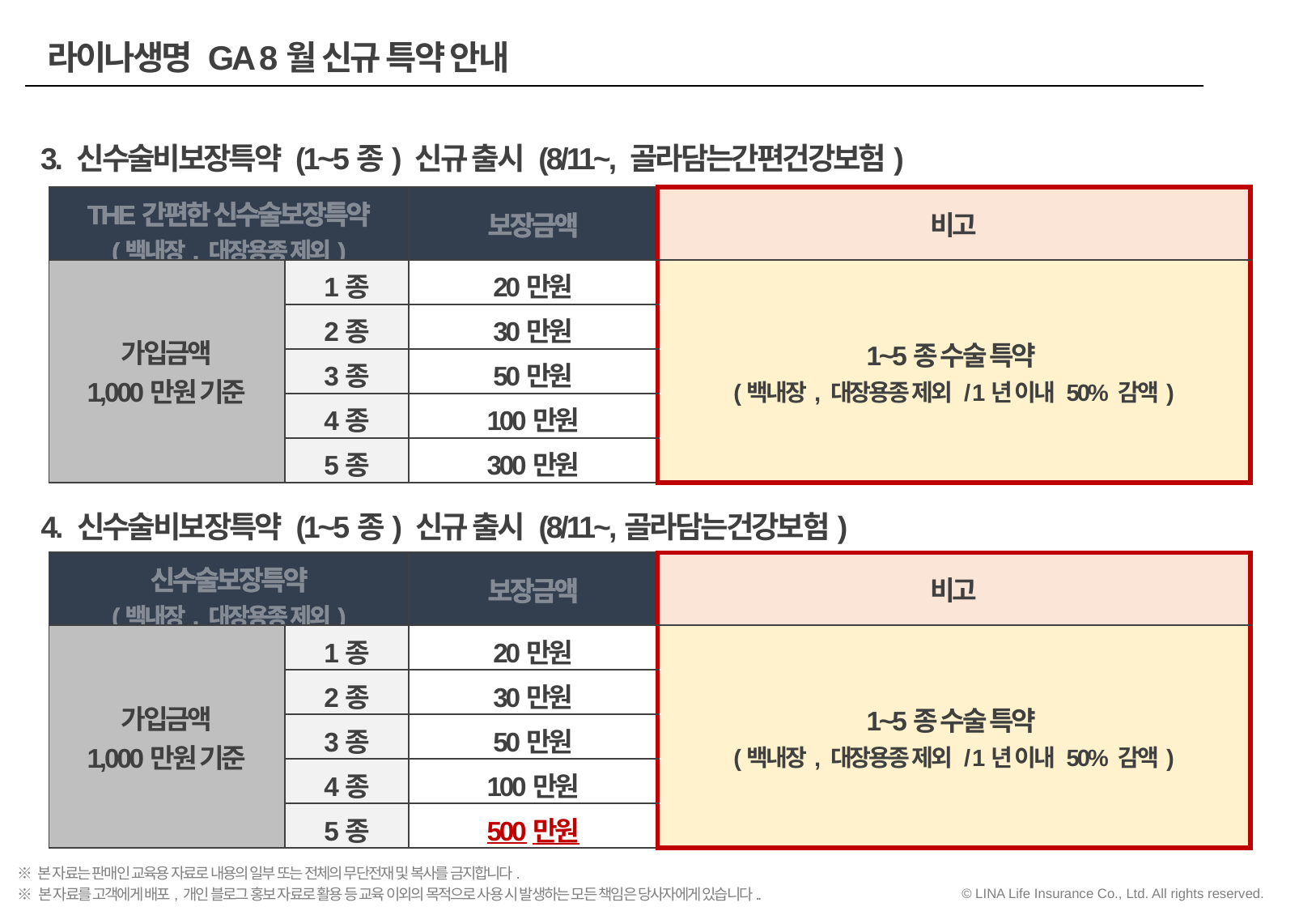

라이나생명 GA 8월 신규 특약 안내
3. 신수술비보장특약 (1~5종) 신규 출시 (8/11~, 골라담는간편건강보험)
| THE간편한 신수술보장특약 (백내장, 대장용종 제외) |  | 보장금액 | 비고 |
| --- | --- | --- | --- |
| 가입금액 1,000만원 기준 | 1종 | 20만원 | 1~5종 수술 특약 (백내장, 대장용종 제외 / 1년 이내 50% 감액) |
|  | 2종 | 30만원 | 70만원 |
|  | 3종 | 50만원 |  |
|  | 4종 | 100만원 |  |
|  | 5종 | 300만원 | 50만원 |
4. 신수술비보장특약 (1~5종) 신규 출시 (8/11~,골라담는건강보험)
| 신수술보장특약 (백내장, 대장용종 제외) |  | 보장금액 | 비고 |
| --- | --- | --- | --- |
| 가입금액 1,000만원 기준 | 1종 | 20만원 | 1~5종 수술 특약 (백내장, 대장용종 제외 / 1년 이내 50% 감액) |
|  | 2종 | 30만원 | 70만원 |
|  | 3종 | 50만원 |  |
|  | 4종 | 100만원 |  |
|  | 5종 | 500만원 | 50만원 |